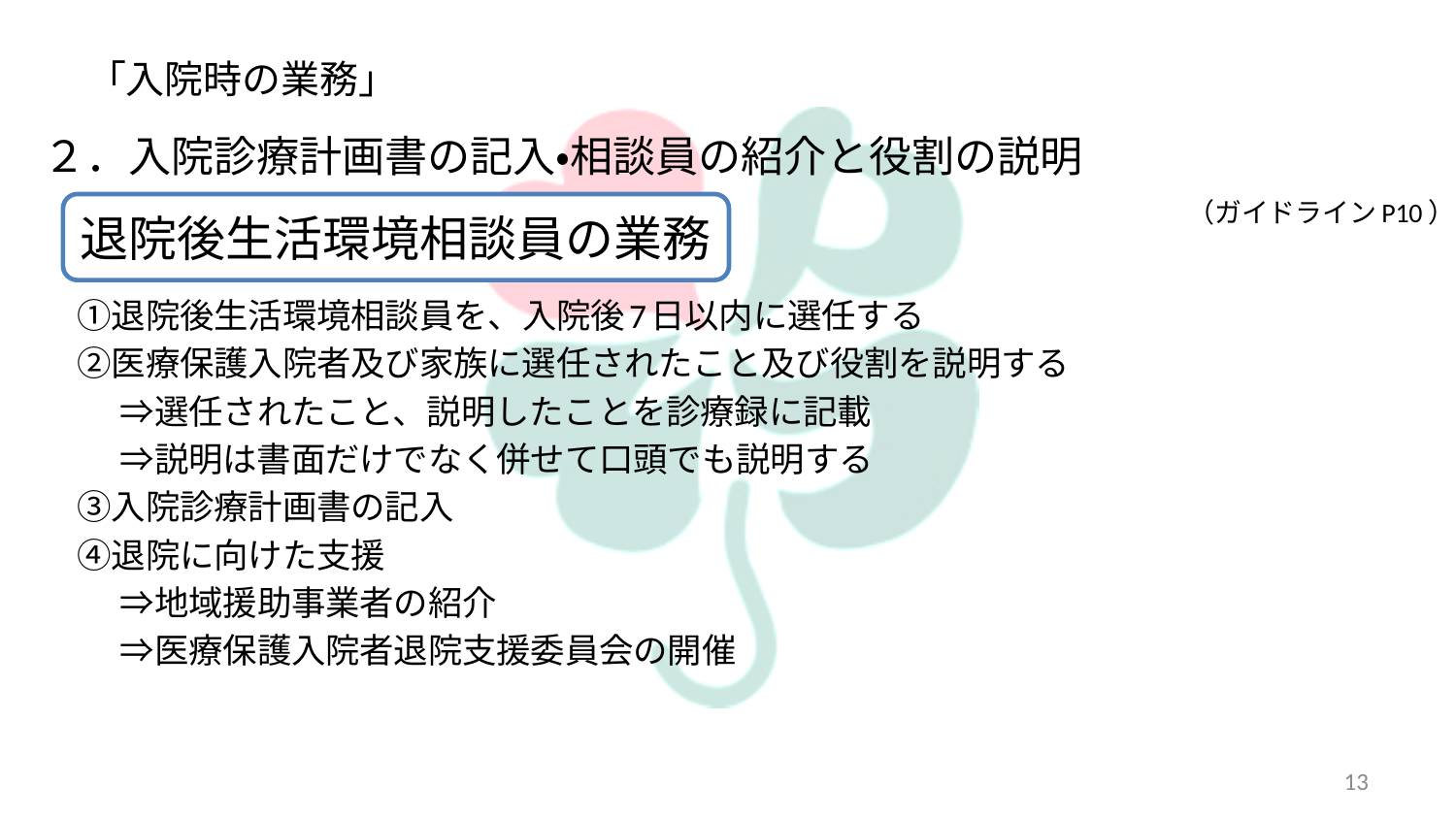

# 「入院時の業務」
２．入院診療計画書の記入・相談員の紹介と役割の説明

　①退院後生活環境相談員を、入院後7日以内に選任する
　②医療保護入院者及び家族に選任されたこと及び役割を説明する
　　	⇒選任されたこと、説明したことを診療録に記載
　　	⇒説明は書面だけでなく併せて口頭でも説明する
　③入院診療計画書の記入
　④退院に向けた支援
　　	⇒地域援助事業者の紹介
　　	⇒医療保護入院者退院支援委員会の開催

（ガイドラインP10）
退院後生活環境相談員の業務
13